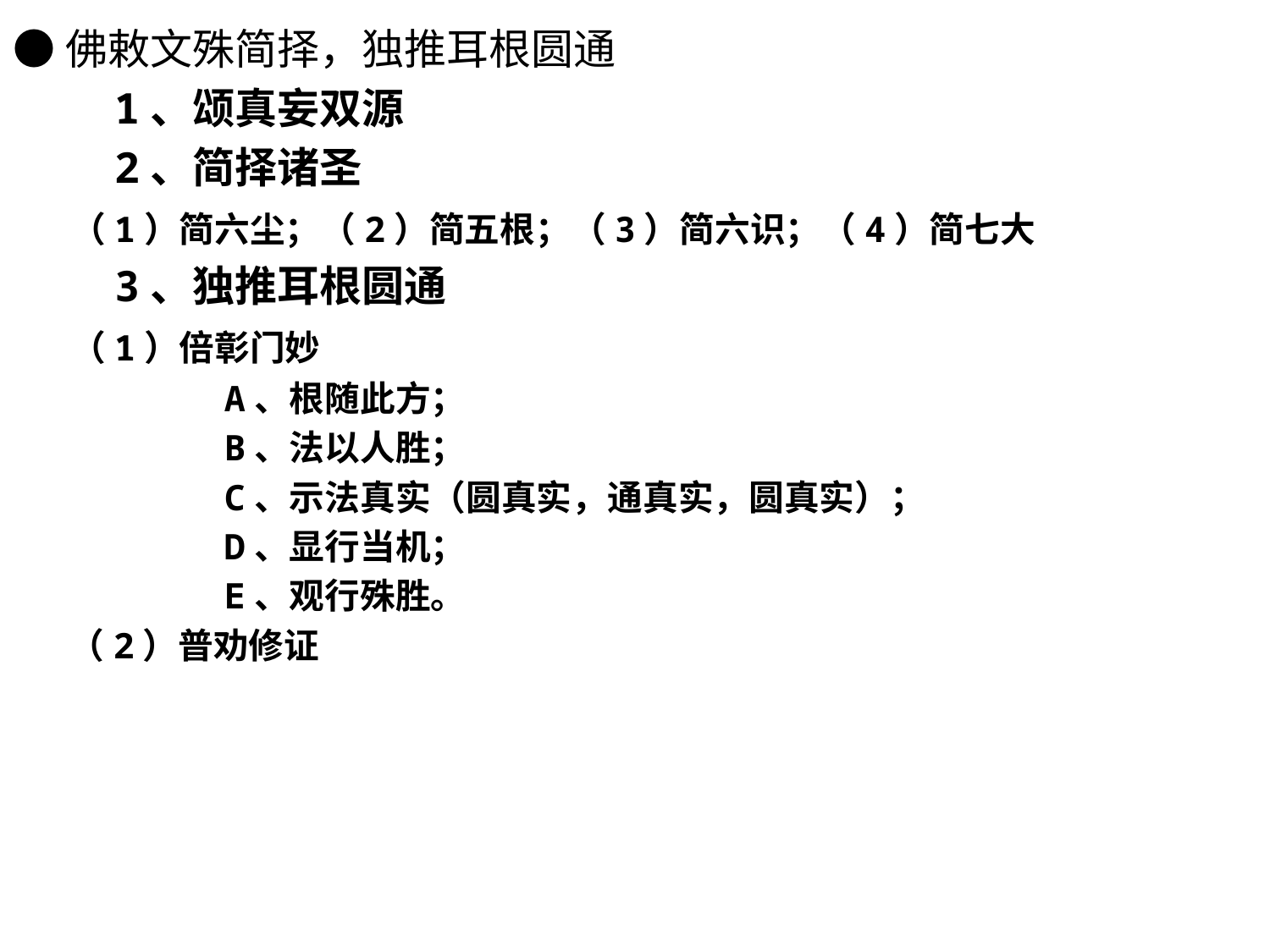

●佛敕文殊简择，独推耳根圆通
    1、颂真妄双源
    2、简择诸圣
     （1）简六尘；（2）简五根；（3）简六识；（4）简七大
    3、独推耳根圆通
     （1）倍彰门妙
          A、根随此方；
          B、法以人胜；
          C、示法真实（圆真实，通真实，圆真实）；
          D、显行当机；
          E、观行殊胜。
      （2）普劝修证